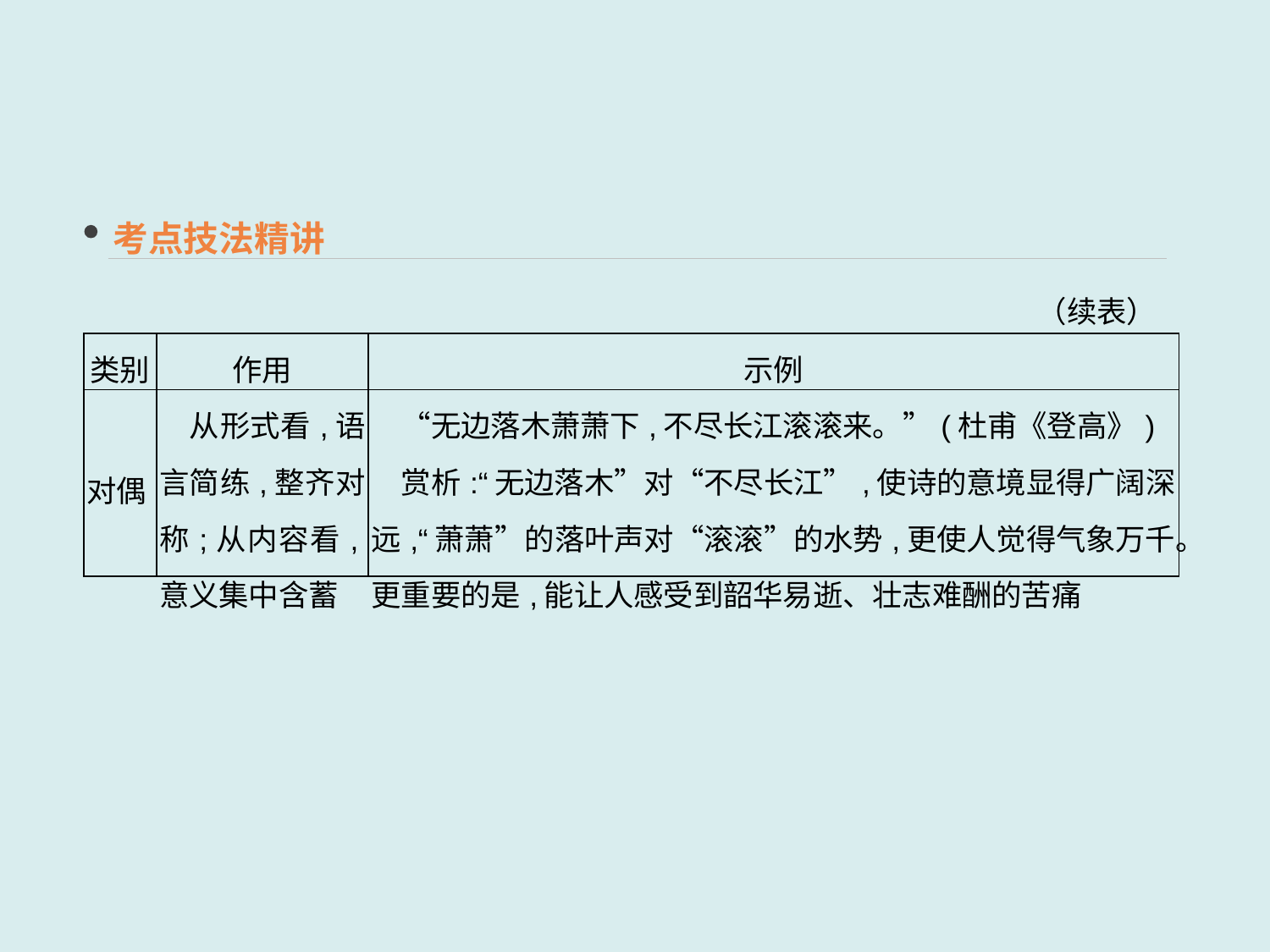

考点技法精讲

（续表）

| 类别 | 作用 | 示例 |
| --- | --- | --- |
| 对偶 | 从形式看,语言简练,整齐对称;从内容看,意义集中含蓄 | “无边落木萧萧下,不尽长江滚滚来。”(杜甫《登高》) 　赏析:“无边落木”对“不尽长江”,使诗的意境显得广阔深远,“萧萧”的落叶声对“滚滚”的水势,更使人觉得气象万千。更重要的是,能让人感受到韶华易逝、壮志难酬的苦痛 |